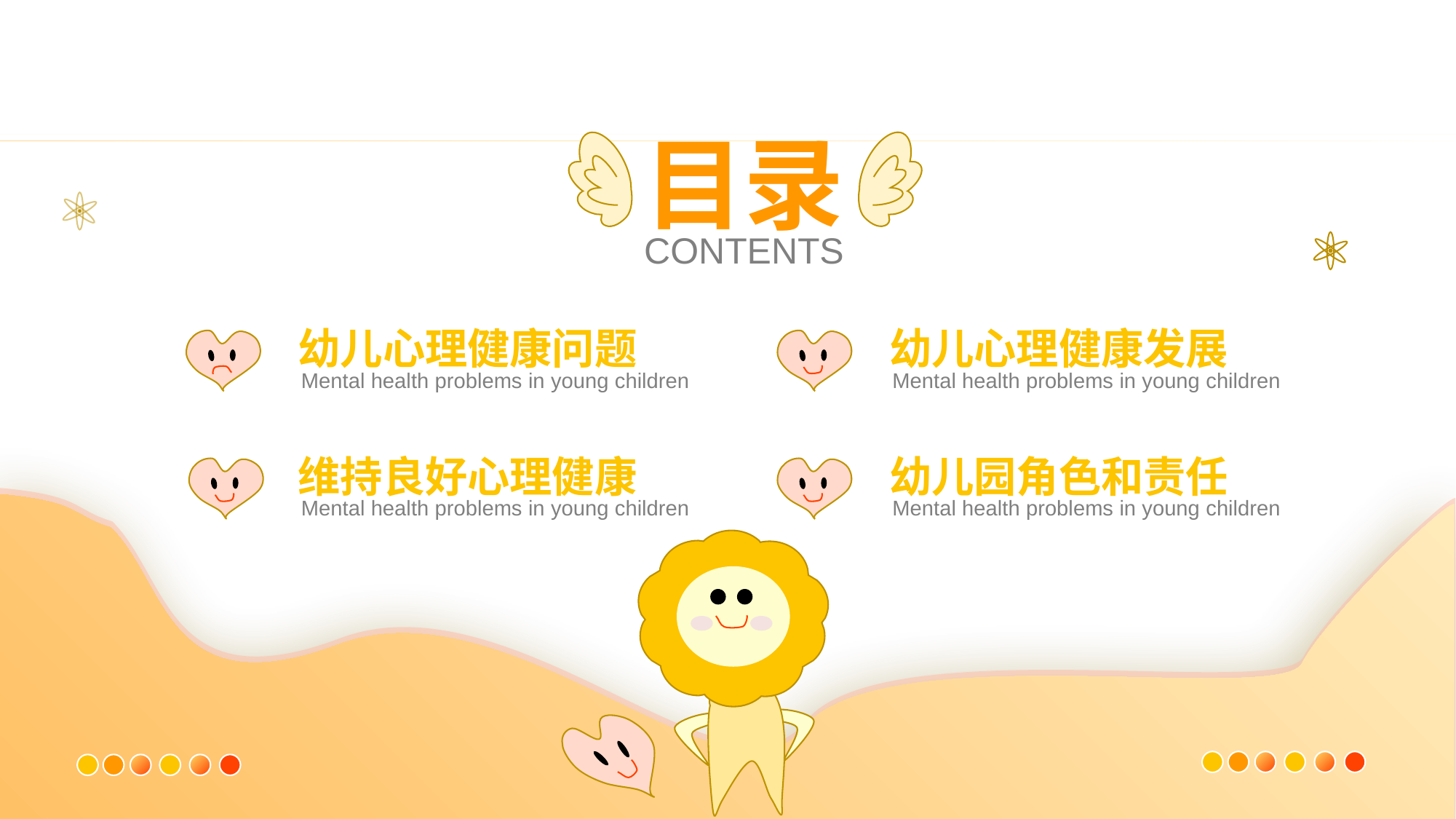

目录

CONTENTS
幼儿心理健康问题
Mental health problems in young children

幼儿心理健康发展
Mental health problems in young children

维持良好心理健康
Mental health problems in young children

幼儿园角色和责任
Mental health problems in young children